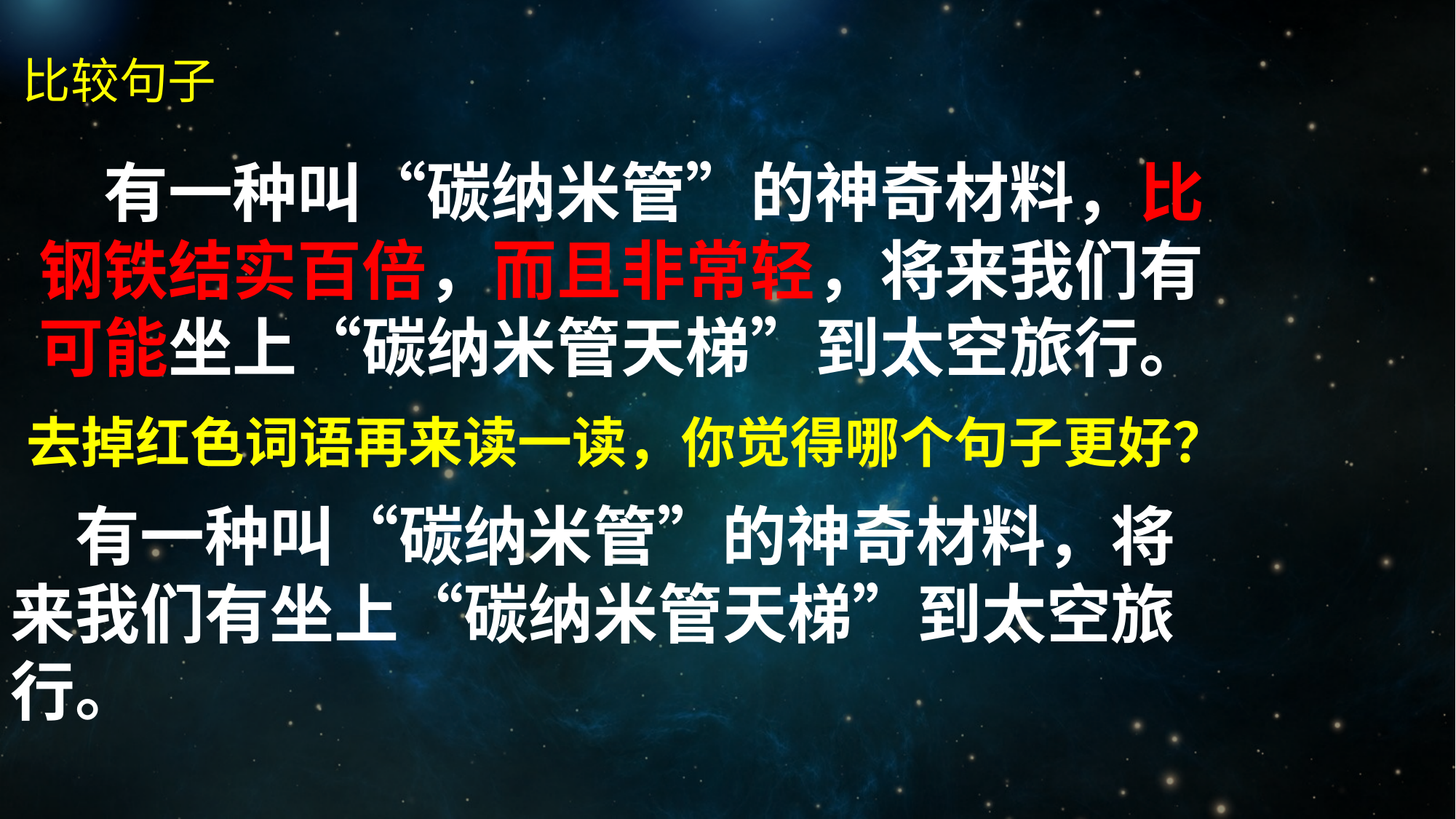

比较句子
     有一种叫“碳纳米管”的神奇材料，比钢铁结实百倍，而且非常轻，将来我们有可能坐上“碳纳米管天梯”到太空旅行。
去掉红色词语再来读一读，你觉得哪个句子更好？
    有一种叫“碳纳米管”的神奇材料，将来我们有坐上“碳纳米管天梯”到太空旅行。